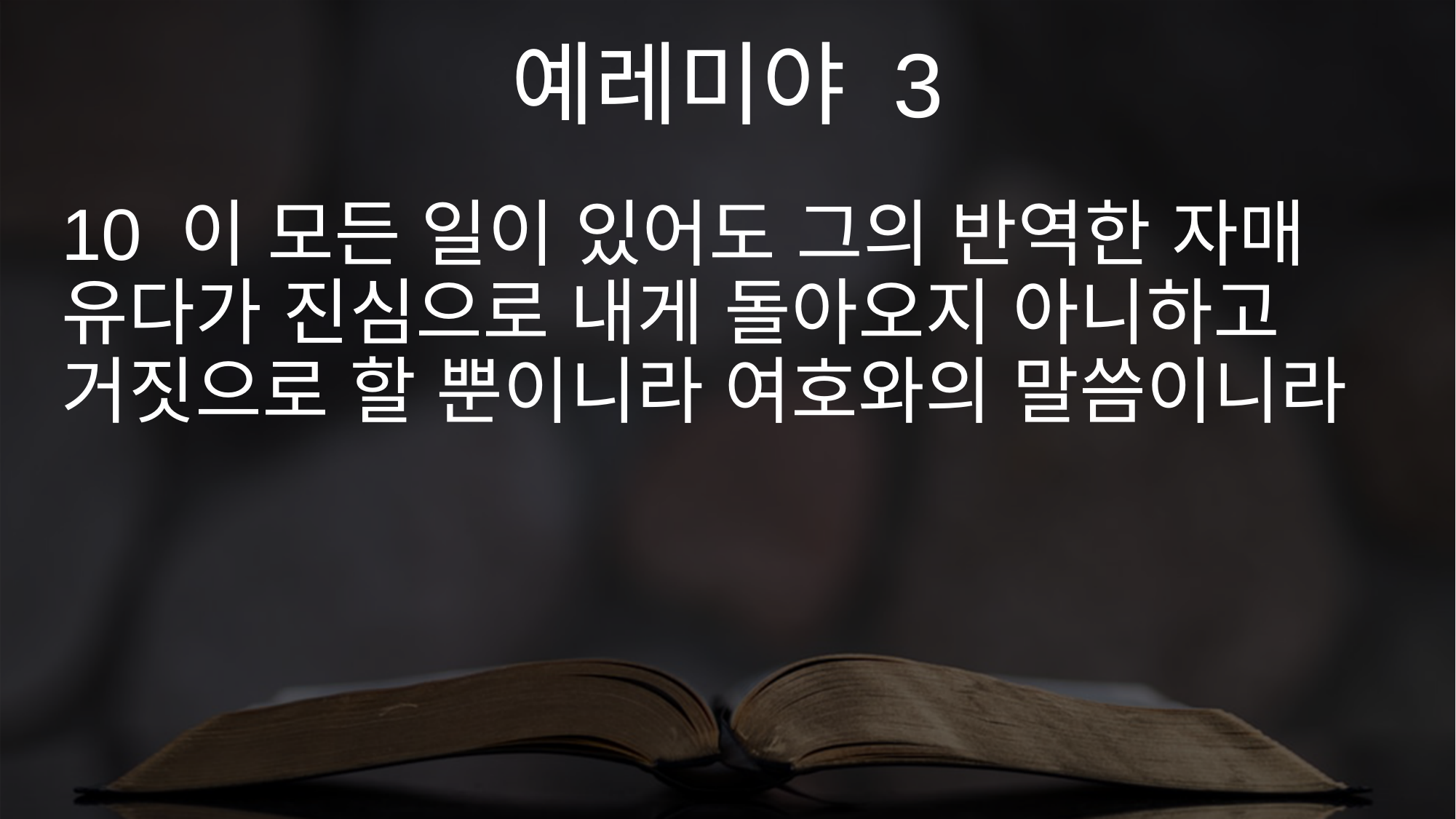

예레미야 3
10 이 모든 일이 있어도 그의 반역한 자매 유다가 진심으로 내게 돌아오지 아니하고 거짓으로 할 뿐이니라 여호와의 말씀이니라